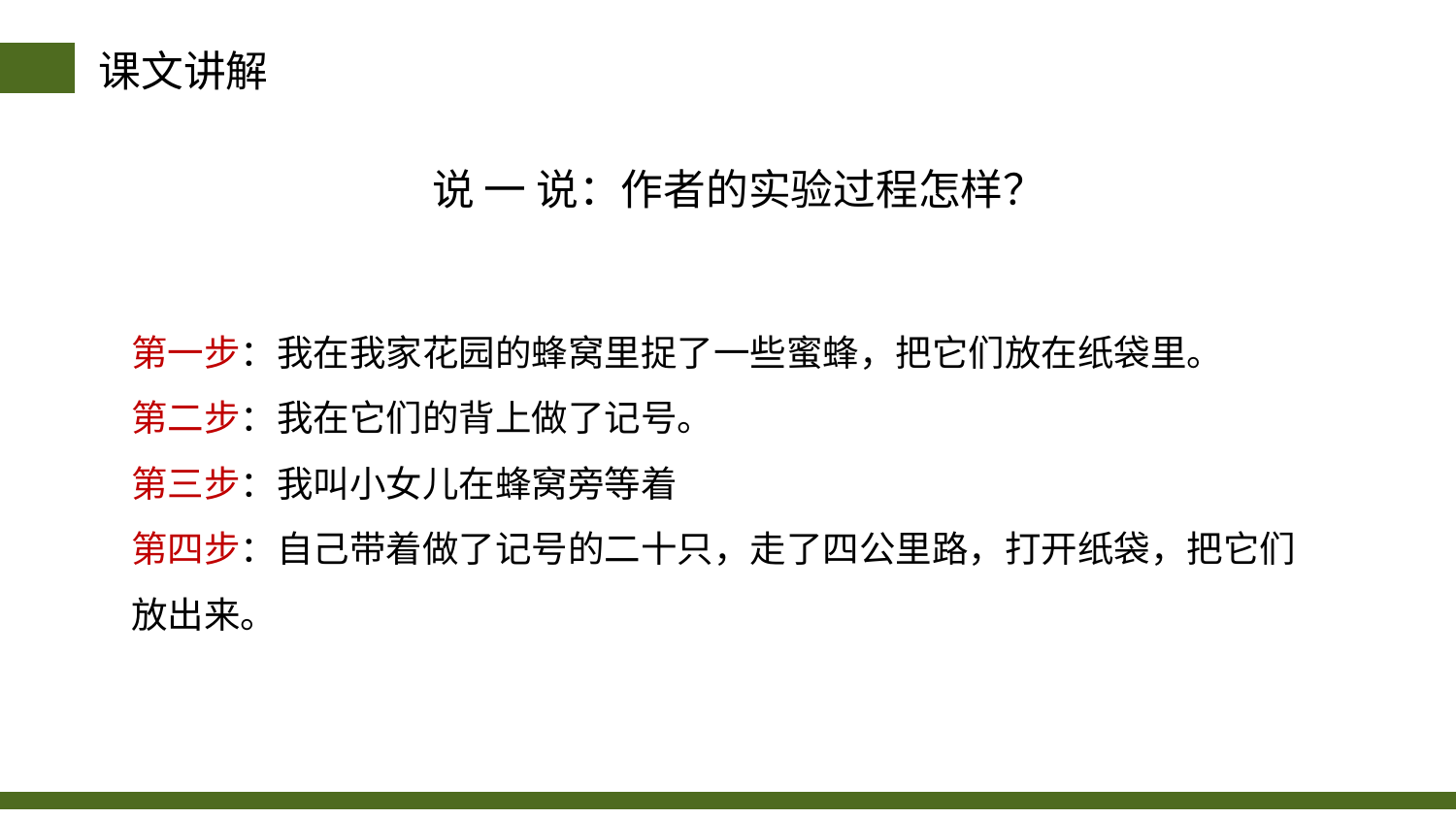

课文讲解
说 一 说：作者的实验过程怎样？
第一步：我在我家花园的蜂窝里捉了一些蜜蜂，把它们放在纸袋里。
第二步：我在它们的背上做了记号。
第三步：我叫小女儿在蜂窝旁等着
第四步：自己带着做了记号的二十只，走了四公里路，打开纸袋，把它们放出来。